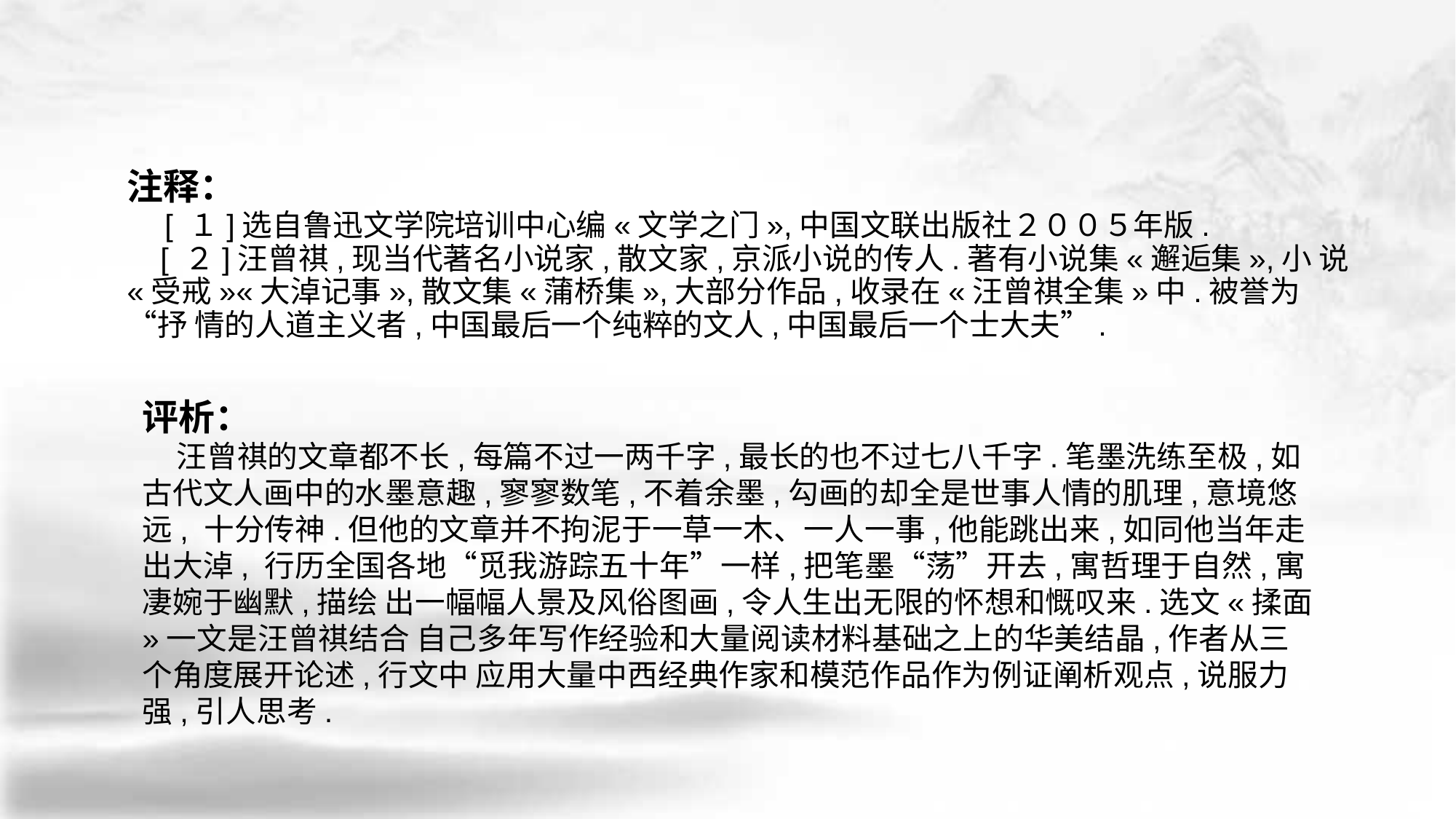

# 注释： [ １]选自鲁迅文学院培训中心编«文学之门»,中国文联出版社２００５年版. [ ２]汪曾祺,现当代著名小说家,散文家,京派小说的传人.著有小说集«邂逅集»,小 说«受戒»«大淖记事»,散文集«蒲桥集»,大部分作品,收录在«汪曾祺全集»中.被誉为“抒 情的人道主义者,中国最后一个纯粹的文人,中国最后一个士大夫”.
评析：
    汪曾祺的文章都不长,每篇不过一两千字,最长的也不过七八千字.笔墨洗练至极,如 古代文人画中的水墨意趣,寥寥数笔,不着余墨,勾画的却全是世事人情的肌理,意境悠远, 十分传神.但他的文章并不拘泥于一草一木、一人一事,他能跳出来,如同他当年走出大淖, 行历全国各地“觅我游踪五十年”一样,把笔墨“荡”开去,寓哲理于自然,寓凄婉于幽默,描绘 出一幅幅人景及风俗图画,令人生出无限的怀想和慨叹来.选文«揉面»一文是汪曾祺结合 自己多年写作经验和大量阅读材料基础之上的华美结晶,作者从三个角度展开论述,行文中 应用大量中西经典作家和模范作品作为例证阐析观点,说服力强,引人思考.